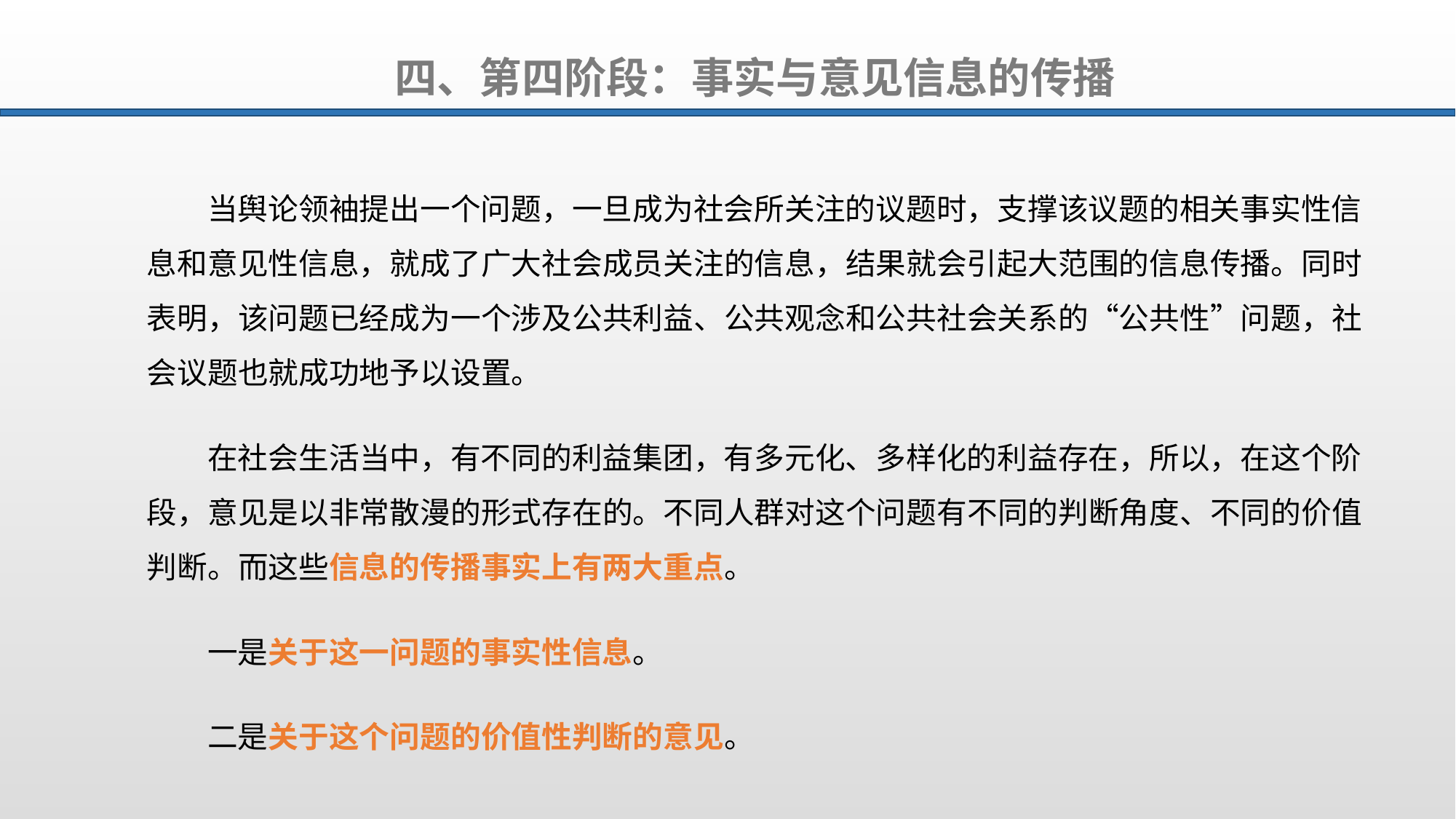

四、第四阶段：事实与意见信息的传播

当舆论领袖提出一个问题，一旦成为社会所关注的议题时，支撑该议题的相关事实性信息和意见性信息，就成了广大社会成员关注的信息，结果就会引起大范围的信息传播。同时表明，该问题已经成为一个涉及公共利益、公共观念和公共社会关系的“公共性”问题，社会议题也就成功地予以设置。
在社会生活当中，有不同的利益集团，有多元化、多样化的利益存在，所以，在这个阶段，意见是以非常散漫的形式存在的。不同人群对这个问题有不同的判断角度、不同的价值判断。而这些信息的传播事实上有两大重点。
一是关于这一问题的事实性信息。
二是关于这个问题的价值性判断的意见。